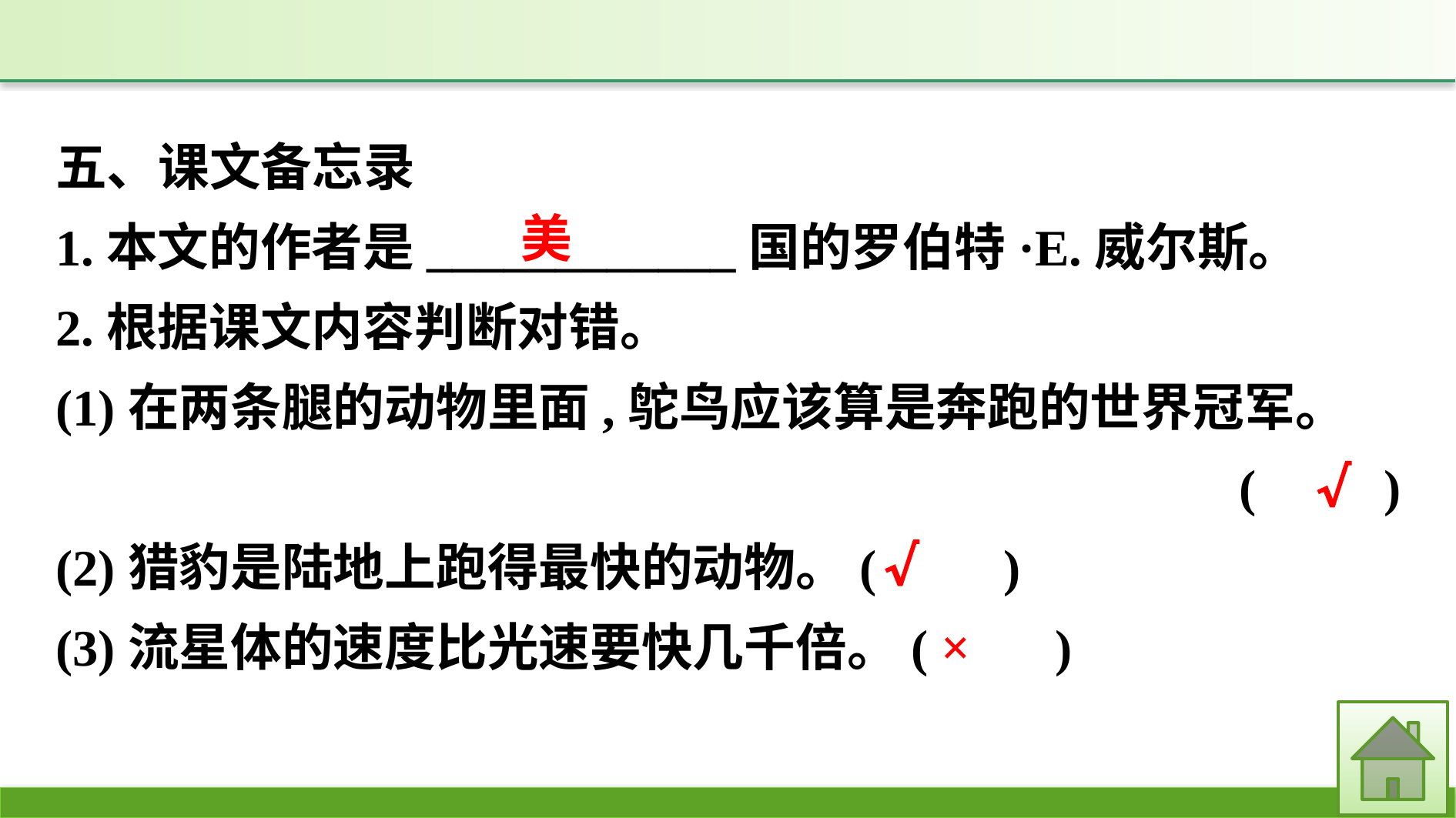

五、课文备忘录
1.本文的作者是____________国的罗伯特·E.威尔斯。
2.根据课文内容判断对错。
(1)在两条腿的动物里面,鸵鸟应该算是奔跑的世界冠军。
(　　)
(2)猎豹是陆地上跑得最快的动物。(　　)
(3)流星体的速度比光速要快几千倍。(　　)
美
√
√
×